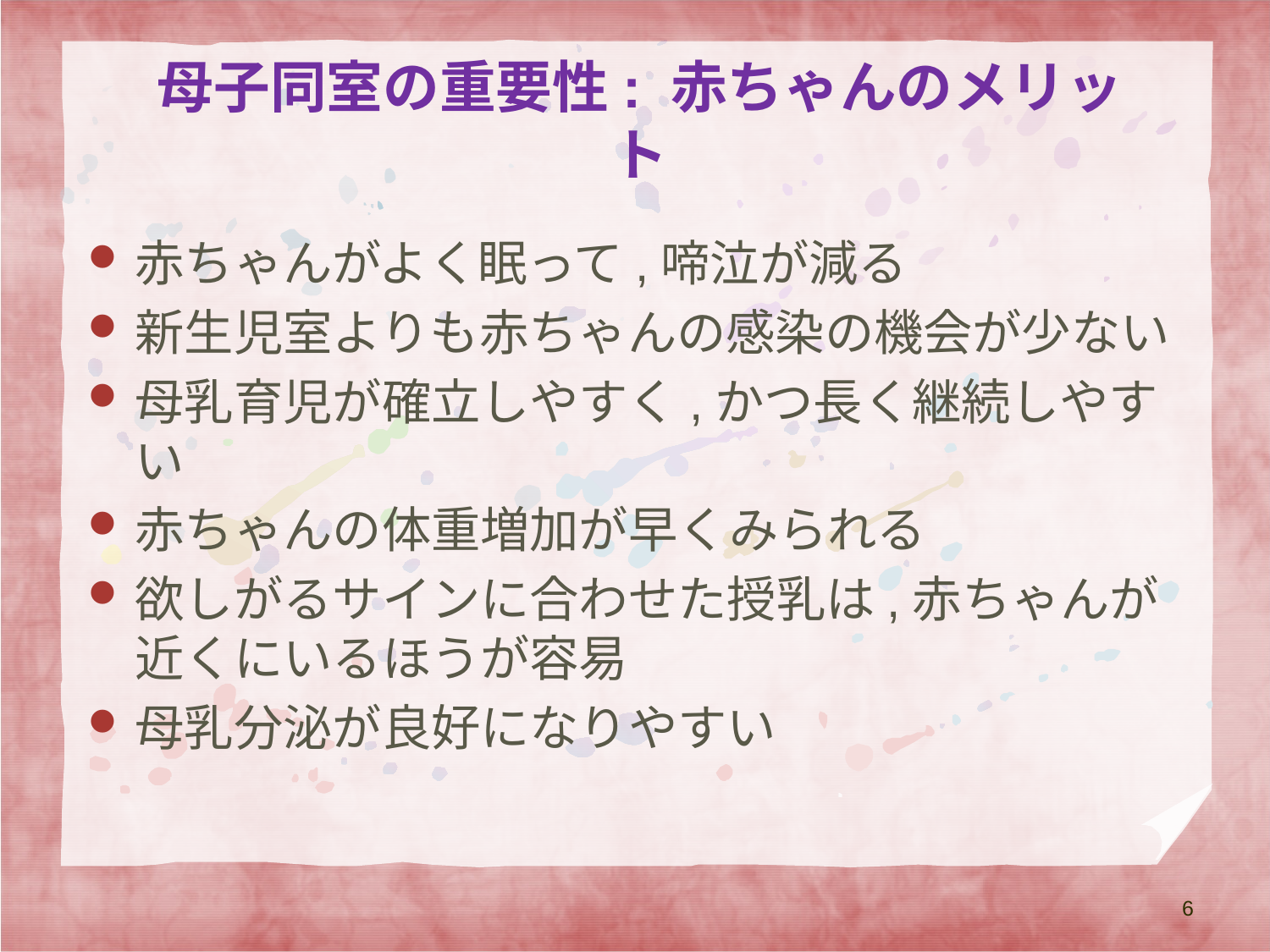

# 母子同室の重要性: 赤ちゃんのメリット
赤ちゃんがよく眠って,啼泣が減る
新生児室よりも赤ちゃんの感染の機会が少ない
母乳育児が確立しやすく,かつ長く継続しやすい
赤ちゃんの体重増加が早くみられる
欲しがるサインに合わせた授乳は,赤ちゃんが近くにいるほうが容易
母乳分泌が良好になりやすい
6